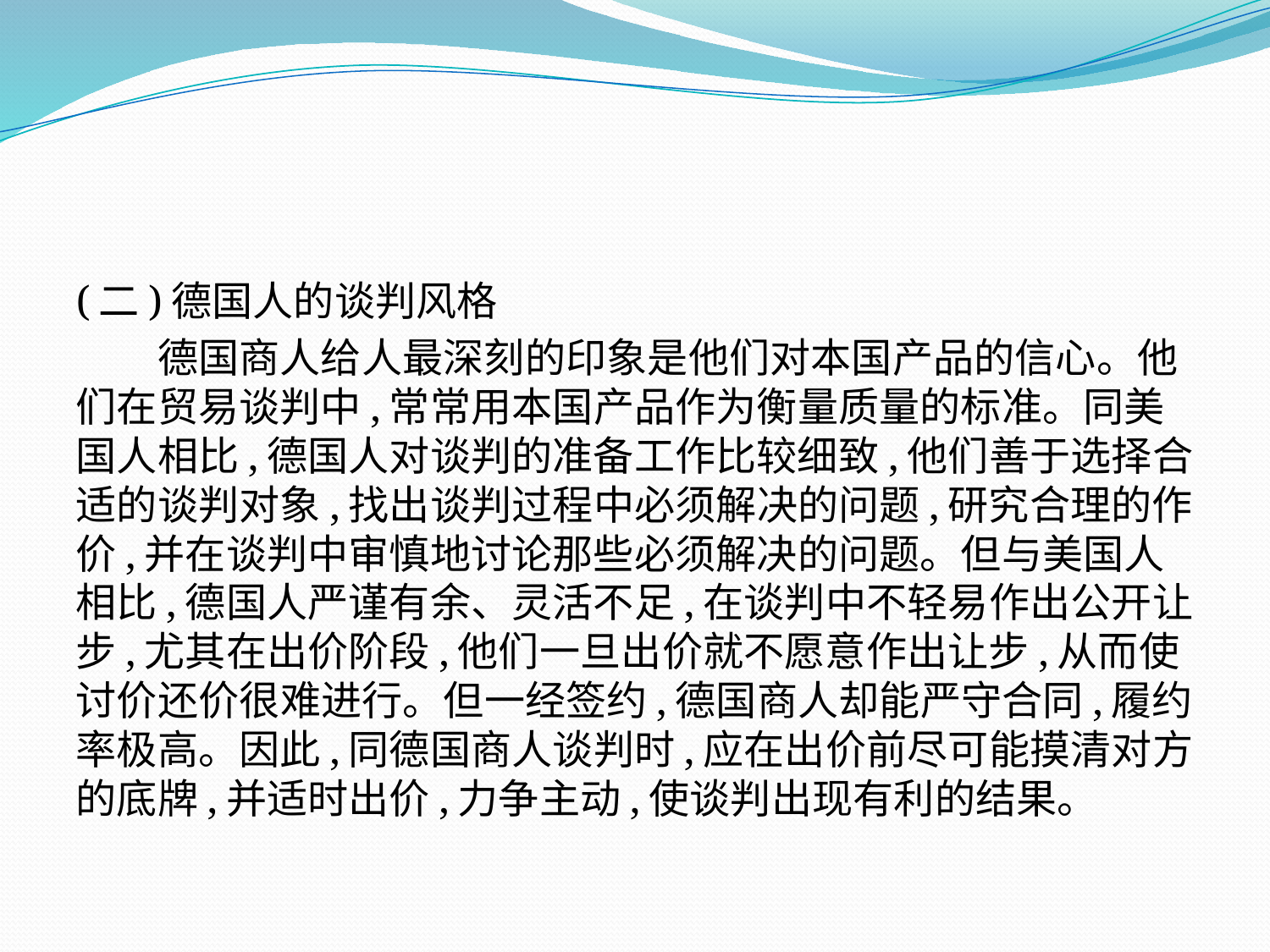

#
(二)德国人的谈判风格
　　德国商人给人最深刻的印象是他们对本国产品的信心。他们在贸易谈判中,常常用本国产品作为衡量质量的标准。同美国人相比,德国人对谈判的准备工作比较细致,他们善于选择合适的谈判对象,找出谈判过程中必须解决的问题,研究合理的作价,并在谈判中审慎地讨论那些必须解决的问题。但与美国人相比,德国人严谨有余、灵活不足,在谈判中不轻易作出公开让步,尤其在出价阶段,他们一旦出价就不愿意作出让步,从而使讨价还价很难进行。但一经签约,德国商人却能严守合同,履约率极高。因此,同德国商人谈判时,应在出价前尽可能摸清对方的底牌,并适时出价,力争主动,使谈判出现有利的结果。